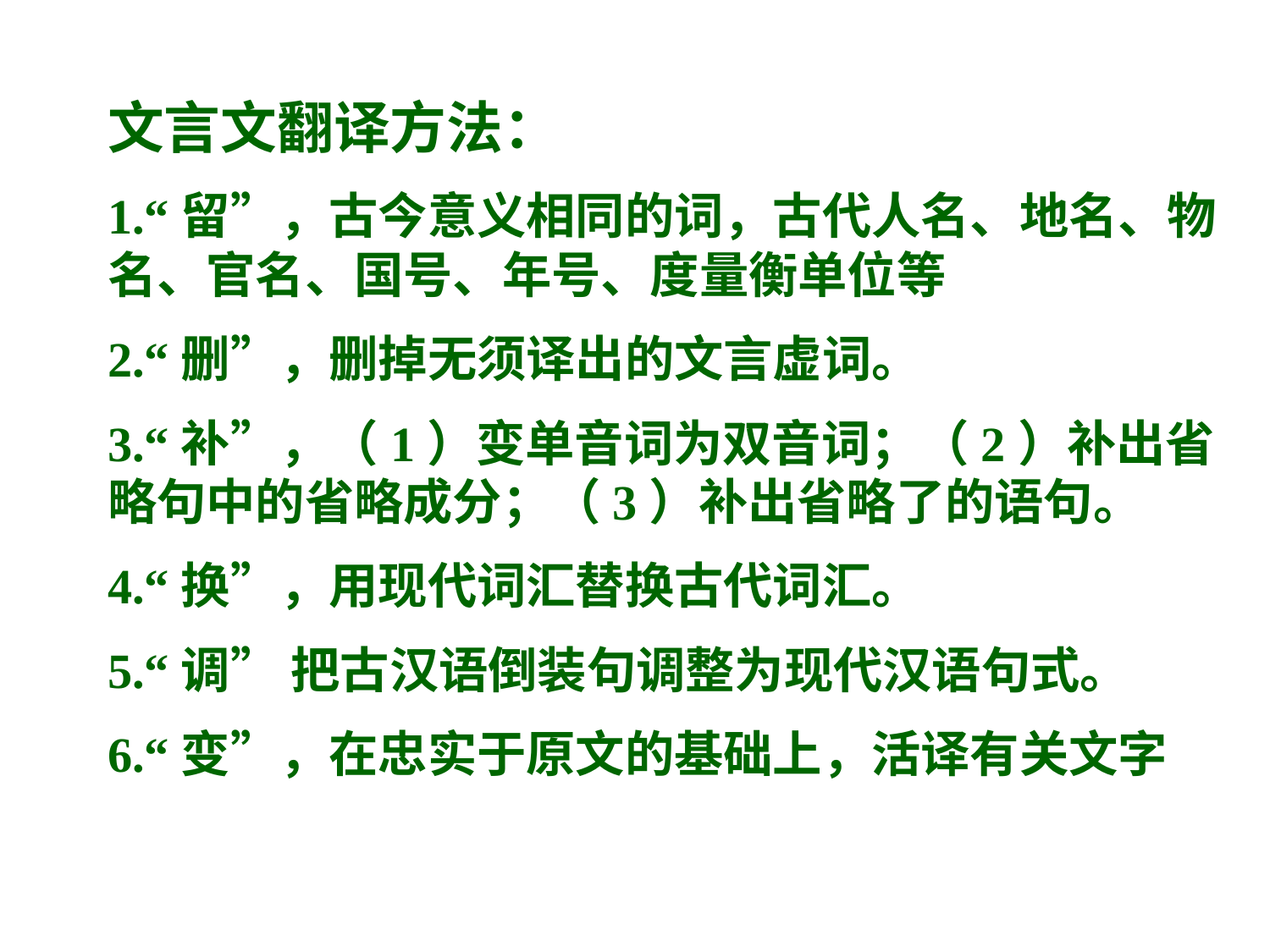

文言文翻译方法：
1.“留”，古今意义相同的词，古代人名、地名、物名、官名、国号、年号、度量衡单位等
2.“删”，删掉无须译出的文言虚词。
3.“补”，（1）变单音词为双音词；（2）补出省略句中的省略成分；（3）补出省略了的语句。
4.“换”，用现代词汇替换古代词汇。
5.“调” 把古汉语倒装句调整为现代汉语句式。
6.“变”，在忠实于原文的基础上，活译有关文字